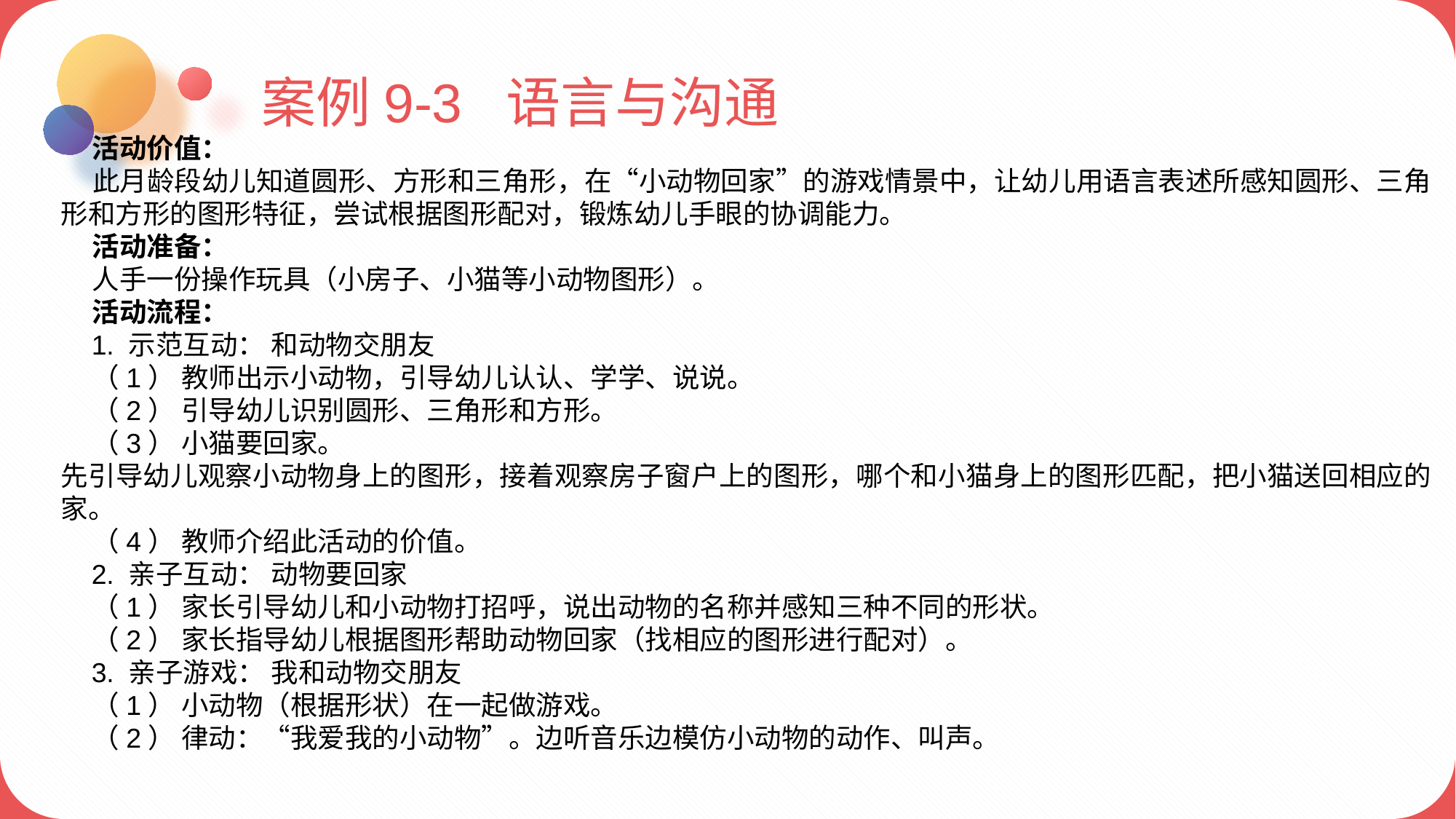

案例9-3  语言与沟通
    活动价值：
    此月龄段幼儿知道圆形、方形和三角形，在“小动物回家”的游戏情景中，让幼儿用语言表述所感知圆形、三角形和方形的图形特征，尝试根据图形配对，锻炼幼儿手眼的协调能力。
    活动准备：
    人手一份操作玩具（小房子、小猫等小动物图形）。
    活动流程：
    1. 示范互动： 和动物交朋友
    （1） 教师出示小动物，引导幼儿认认、学学、说说。
    （2） 引导幼儿识别圆形、三角形和方形。
    （3） 小猫要回家。
先引导幼儿观察小动物身上的图形，接着观察房子窗户上的图形，哪个和小猫身上的图形匹配，把小猫送回相应的家。
    （4） 教师介绍此活动的价值。
    2. 亲子互动： 动物要回家
    （1） 家长引导幼儿和小动物打招呼，说出动物的名称并感知三种不同的形状。
    （2） 家长指导幼儿根据图形帮助动物回家（找相应的图形进行配对）。
    3. 亲子游戏： 我和动物交朋友
    （1） 小动物（根据形状）在一起做游戏。
    （2） 律动：“我爱我的小动物”。边听音乐边模仿小动物的动作、叫声。